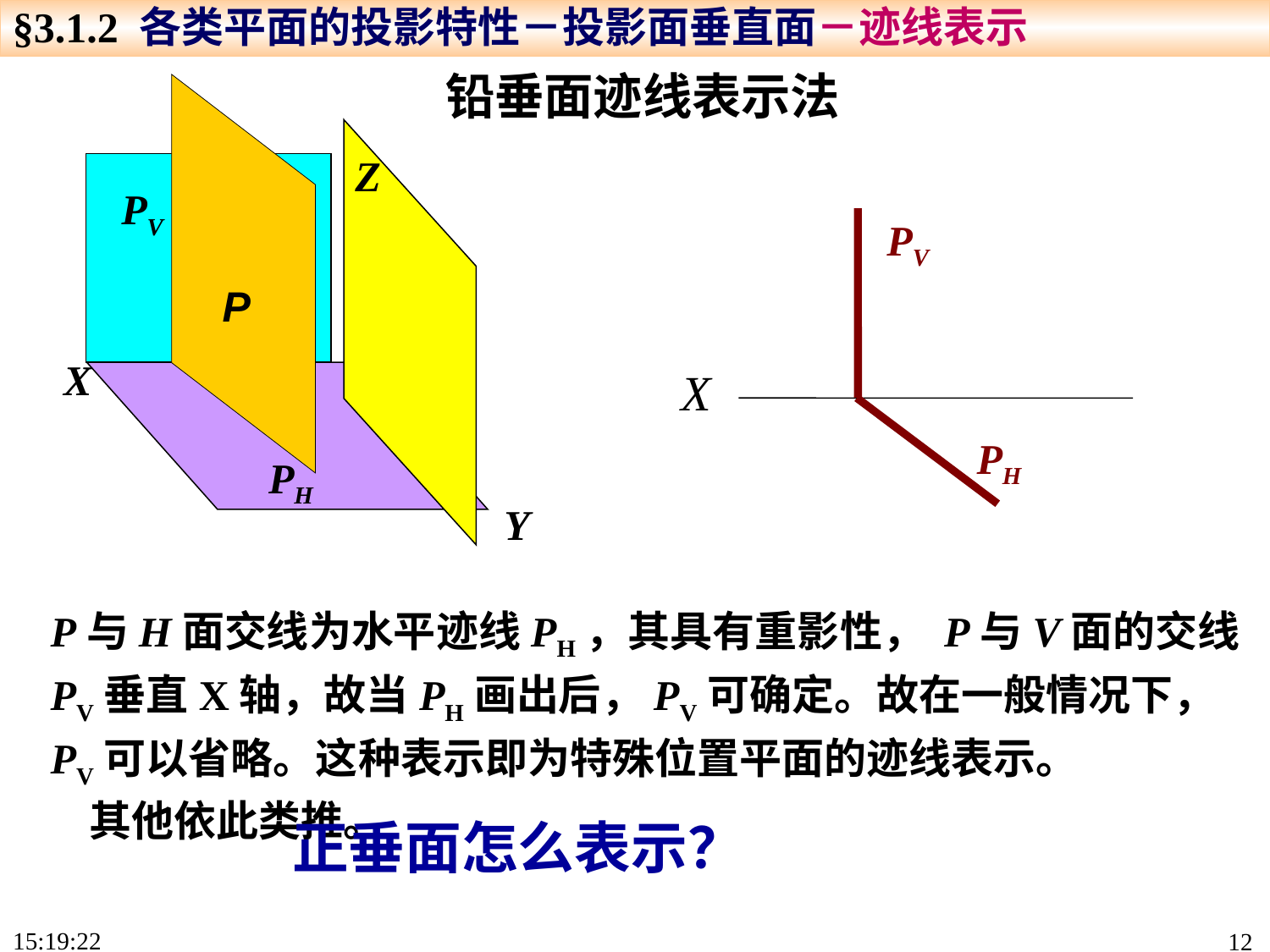

§3.1.2 各类平面的投影特性－投影面垂直面－迹线表示
铅垂面迹线表示法
Z

X

Y
PV

PV

P
X

PH
PH
P与H面交线为水平迹线PH，其具有重影性， P与V面的交线PV垂直X轴，故当PH画出后，PV可确定。故在一般情况下， PV可以省略。这种表示即为特殊位置平面的迹线表示。
   其他依此类推。
正垂面怎么表示？
15:19:22
12